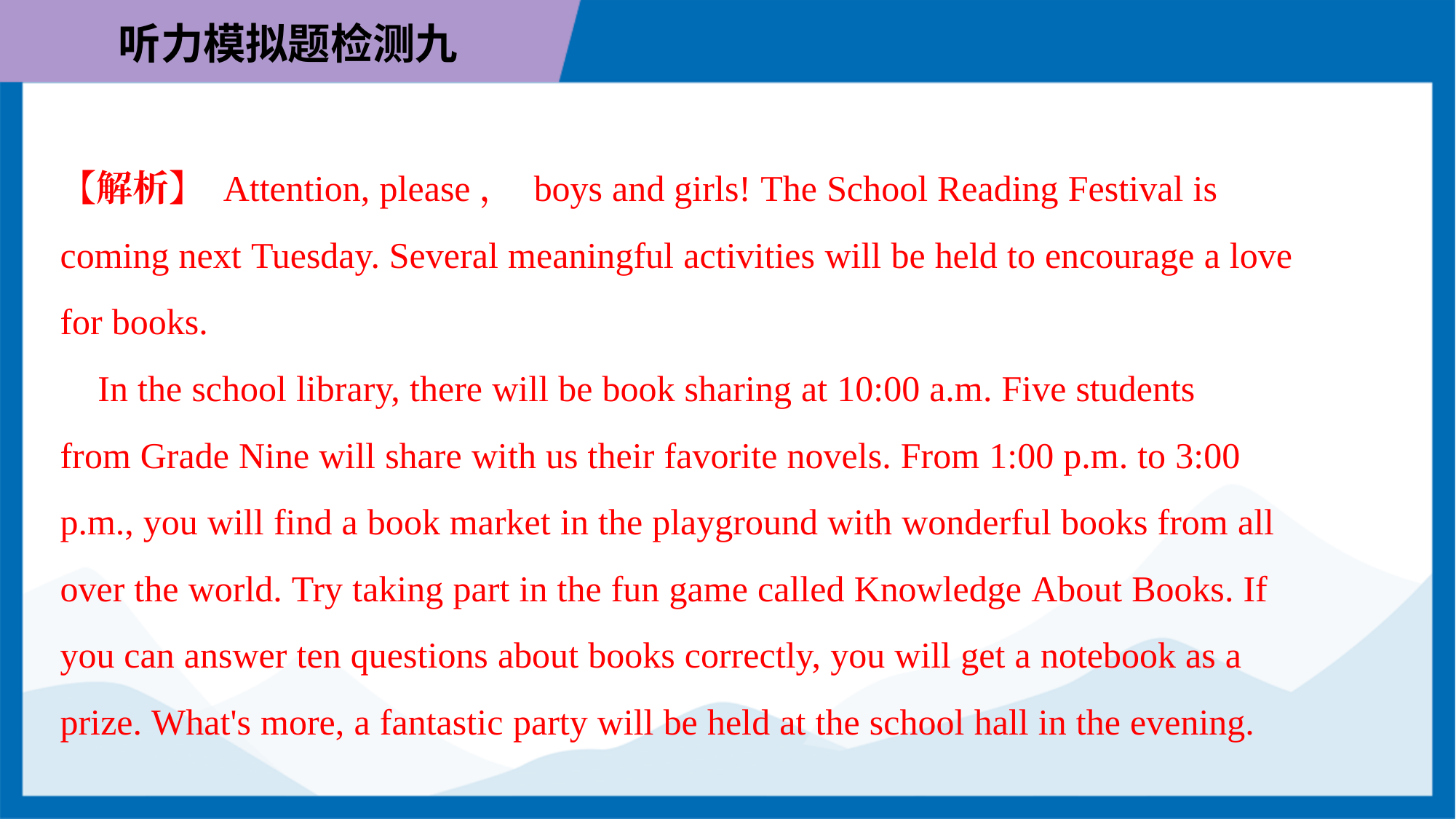

【解析】 Attention, please， boys and girls! The School Reading Festival is
coming next Tuesday. Several meaningful activities will be held to encourage a love
for books.
    In the school library, there will be book sharing at 10:00 a.m. Five students
from Grade Nine will share with us their favorite novels. From 1:00 p.m. to 3:00
p.m., you will find a book market in the playground with wonderful books from all
over the world. Try taking part in the fun game called Knowledge About Books. If
you can answer ten questions about books correctly, you will get a notebook as a
prize. What's more, a fantastic party will be held at the school hall in the evening.